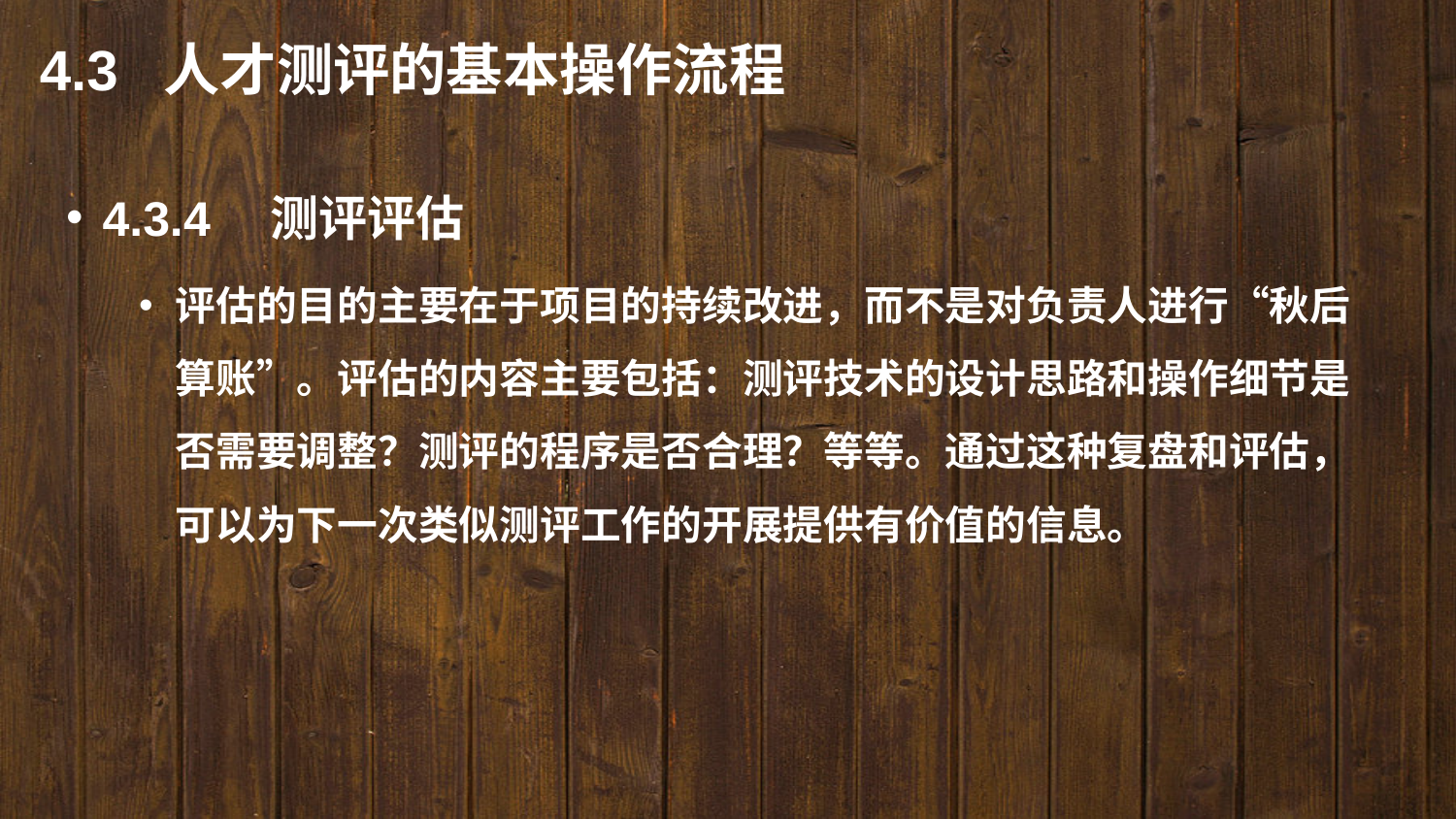

4.3  人才测评的基本操作流程
4.3.4　测评评估
评估的目的主要在于项目的持续改进，而不是对负责人进行“秋后算账”。评估的内容主要包括：测评技术的设计思路和操作细节是否需要调整？测评的程序是否合理？等等。通过这种复盘和评估，可以为下一次类似测评工作的开展提供有价值的信息。